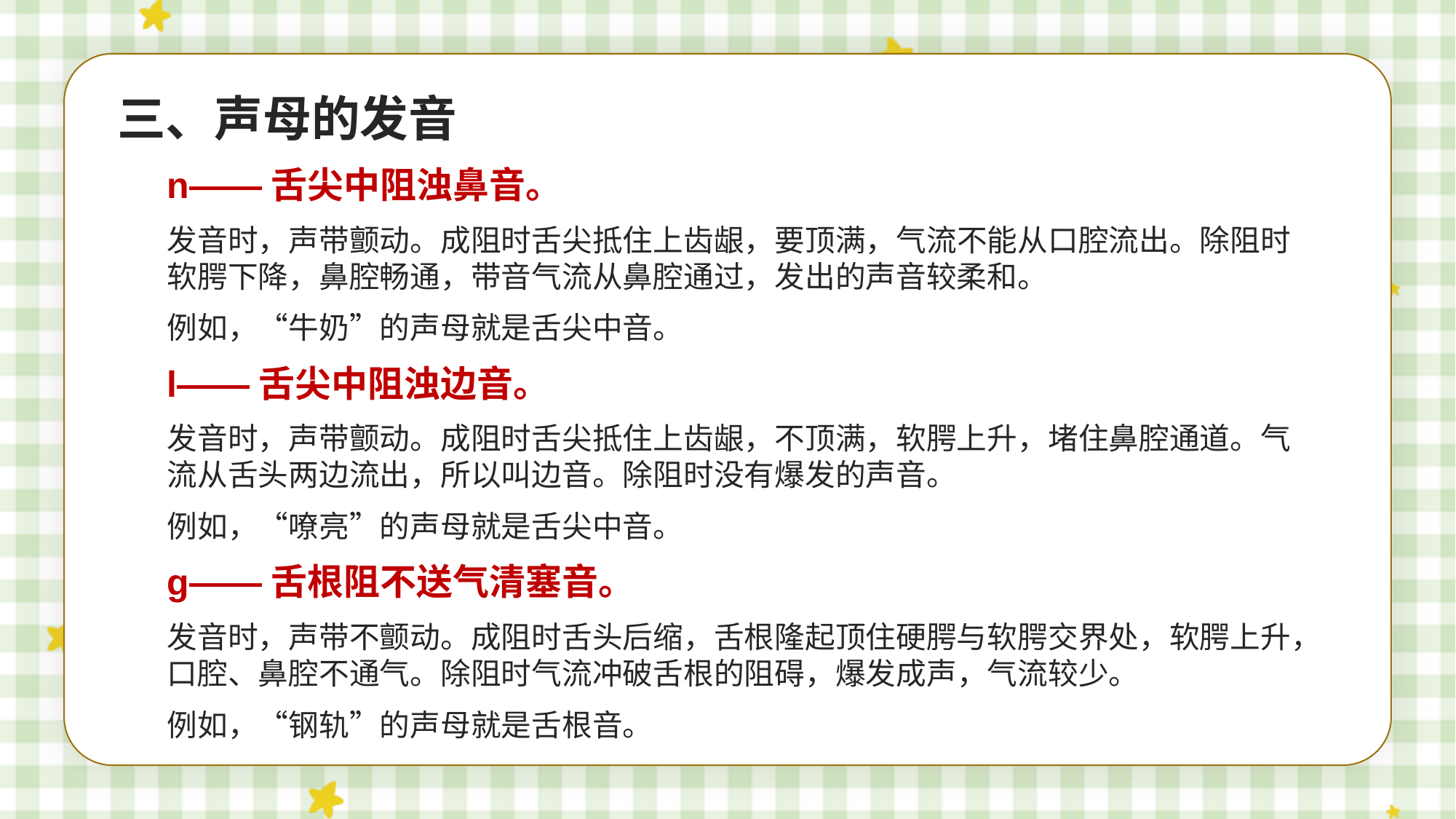

三、声母的发音
n——舌尖中阻浊鼻音。
发音时，声带颤动。成阻时舌尖抵住上齿龈，要顶满，气流不能从口腔流出。除阻时软腭下降，鼻腔畅通，带音气流从鼻腔通过，发出的声音较柔和。
例如，“牛奶”的声母就是舌尖中音。
l——舌尖中阻浊边音。
发音时，声带颤动。成阻时舌尖抵住上齿龈，不顶满，软腭上升，堵住鼻腔通道。气流从舌头两边流出，所以叫边音。除阻时没有爆发的声音。
例如，“嘹亮”的声母就是舌尖中音。
g——舌根阻不送气清塞音。
发音时，声带不颤动。成阻时舌头后缩，舌根隆起顶住硬腭与软腭交界处，软腭上升，口腔、鼻腔不通气。除阻时气流冲破舌根的阻碍，爆发成声，气流较少。
例如，“钢轨”的声母就是舌根音。